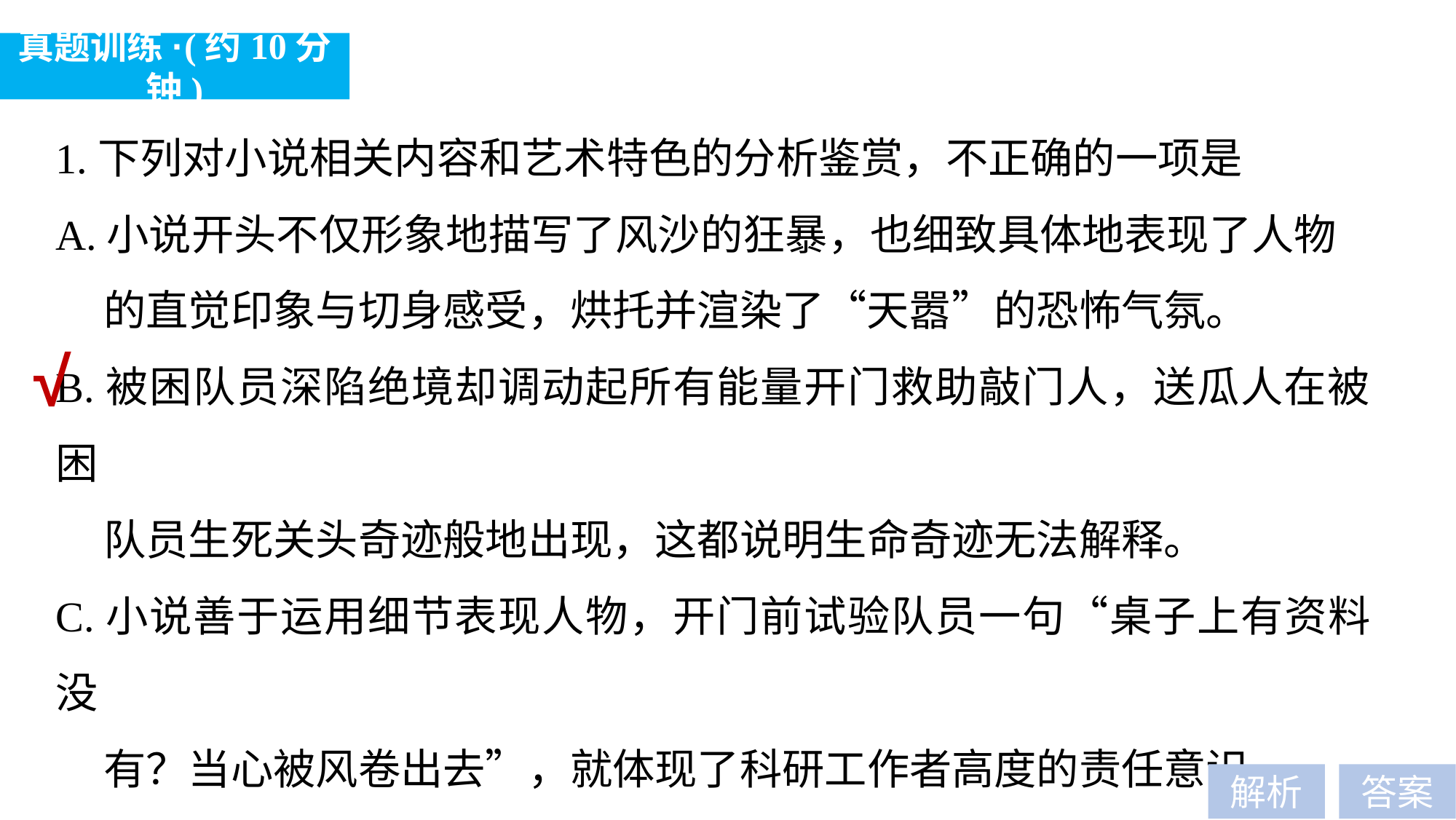

真题训练·(约10分钟)
1.下列对小说相关内容和艺术特色的分析鉴赏，不正确的一项是
A.小说开头不仅形象地描写了风沙的狂暴，也细致具体地表现了人物
    的直觉印象与切身感受，烘托并渲染了“天嚣”的恐怖气氛。
B.被困队员深陷绝境却调动起所有能量开门救助敲门人，送瓜人在被困
    队员生死关头奇迹般地出现，这都说明生命奇迹无法解释。
C.小说善于运用细节表现人物，开门前试验队员一句“桌子上有资料没
    有？当心被风卷出去”，就体现了科研工作者高度的责任意识。
D.试验队被困队员与素不相识的送瓜人之间的故事，不仅令人感动，还揭
    示出一个朴素而有意味的人生道理：帮助别人，也是帮助自己。
√
解析
答案